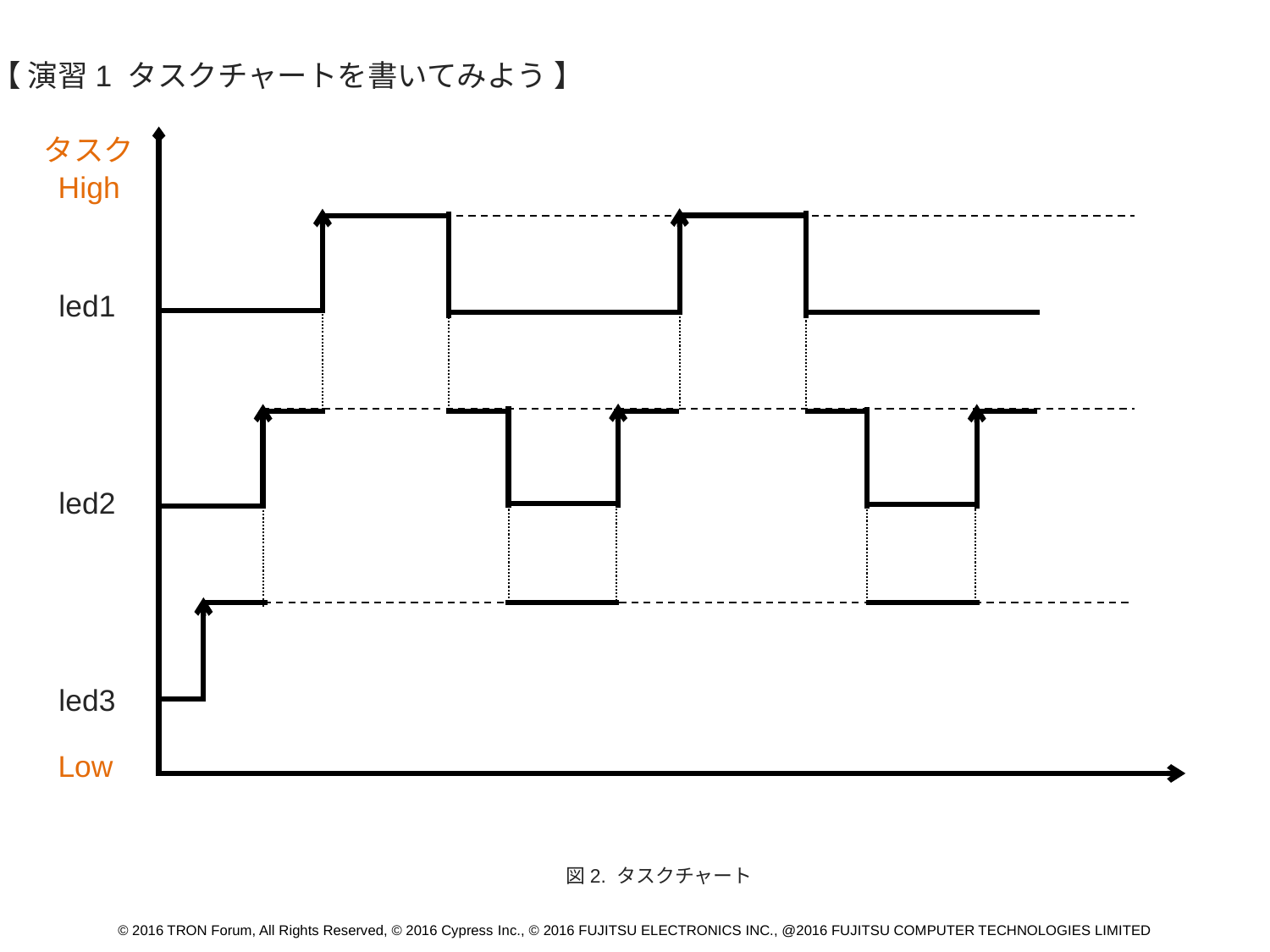

【 演習1 タスクチャートを書いてみよう 】
タスク
High
led1
led2
led3
Low
図2. タスクチャート
© 2016 TRON Forum, All Rights Reserved, © 2016 Cypress Inc., © 2016 FUJITSU ELECTRONICS INC., @2016 FUJITSU COMPUTER TECHNOLOGIES LIMITED